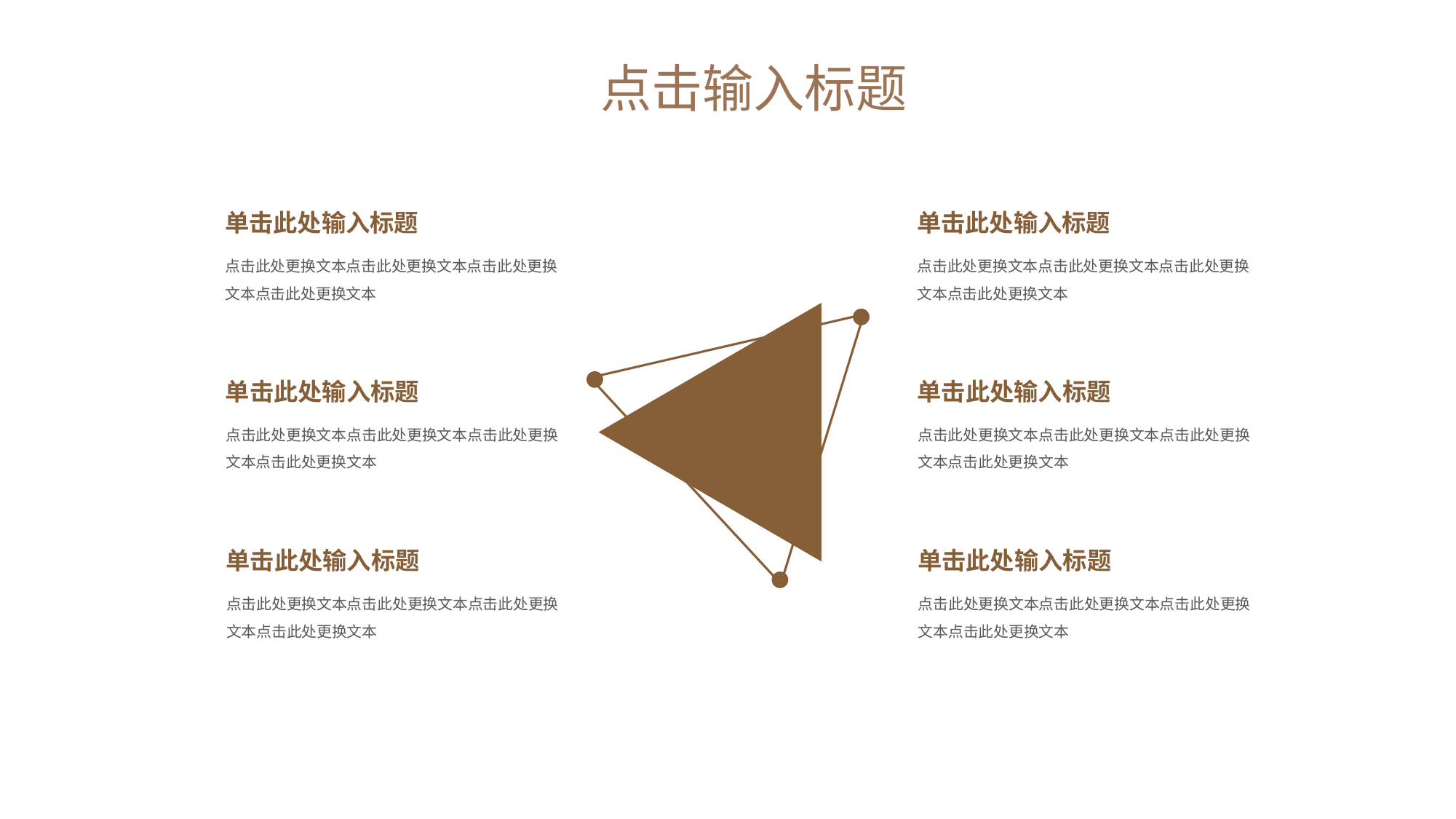

点击输入标题
单击此处输入标题
单击此处输入标题
点击此处更换文本点击此处更换文本点击此处更换文本点击此处更换文本
点击此处更换文本点击此处更换文本点击此处更换文本点击此处更换文本

单击此处输入标题
单击此处输入标题
点击此处更换文本点击此处更换文本点击此处更换文本点击此处更换文本
点击此处更换文本点击此处更换文本点击此处更换文本点击此处更换文本
单击此处输入标题
单击此处输入标题
点击此处更换文本点击此处更换文本点击此处更换文本点击此处更换文本
点击此处更换文本点击此处更换文本点击此处更换文本点击此处更换文本